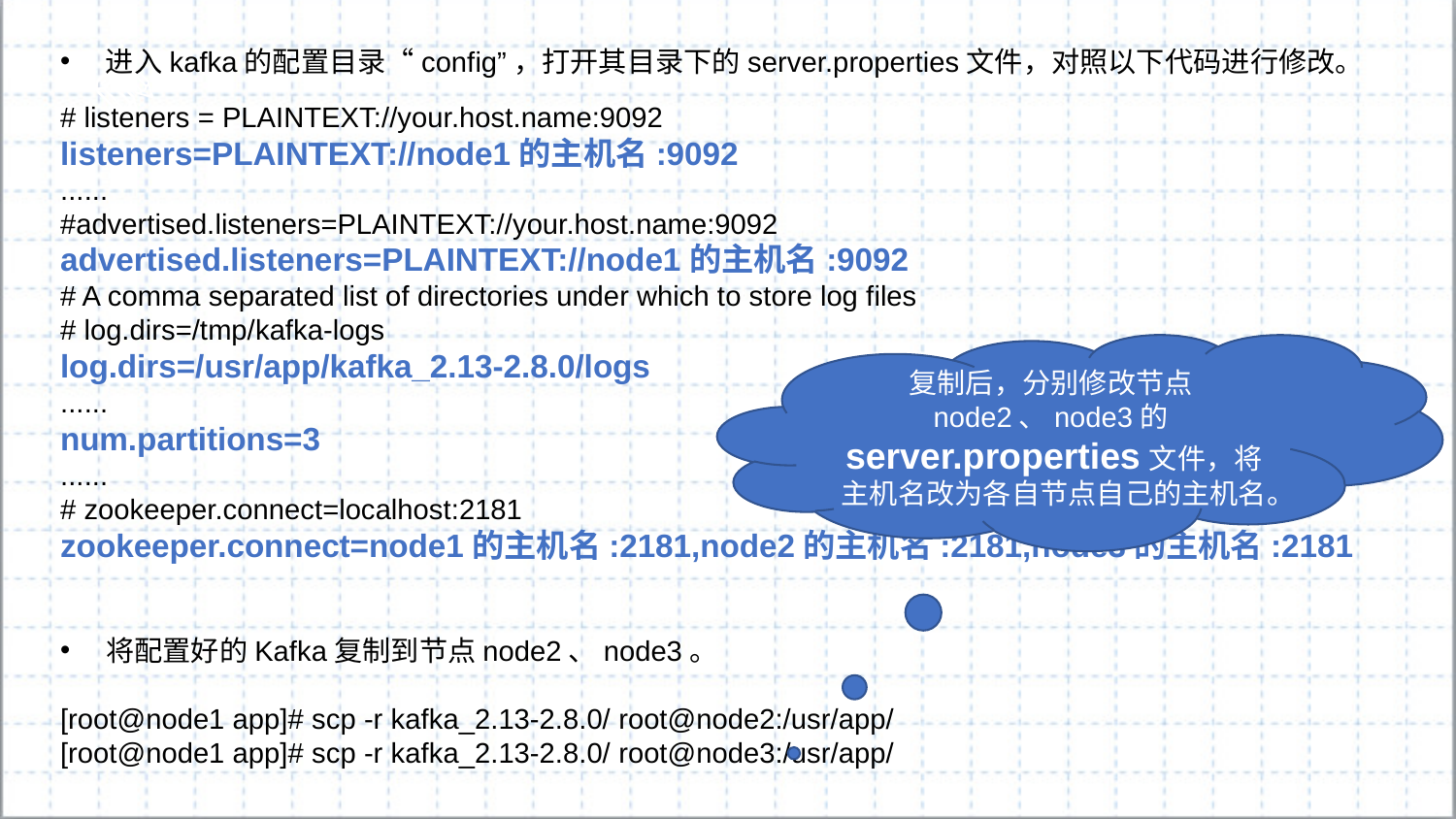

进入kafka的配置目录“config”，打开其目录下的server.properties文件，对照以下代码进行修改。
# listeners = PLAINTEXT://your.host.name:9092
listeners=PLAINTEXT://node1的主机名:9092
......
#advertised.listeners=PLAINTEXT://your.host.name:9092
advertised.listeners=PLAINTEXT://node1的主机名:9092
# A comma separated list of directories under which to store log files
# log.dirs=/tmp/kafka-logs
log.dirs=/usr/app/kafka_2.13-2.8.0/logs
......
num.partitions=3
......
# zookeeper.connect=localhost:2181
zookeeper.connect=node1的主机名:2181,node2的主机名:2181,node3的主机名:2181
复制后，分别修改节点node2、node3的server.properties文件，将主机名改为各自节点自己的主机名。
将配置好的Kafka复制到节点node2、node3。

[root@node1 app]# scp -r kafka_2.13-2.8.0/ root@node2:/usr/app/
[root@node1 app]# scp -r kafka_2.13-2.8.0/ root@node3:/usr/app/